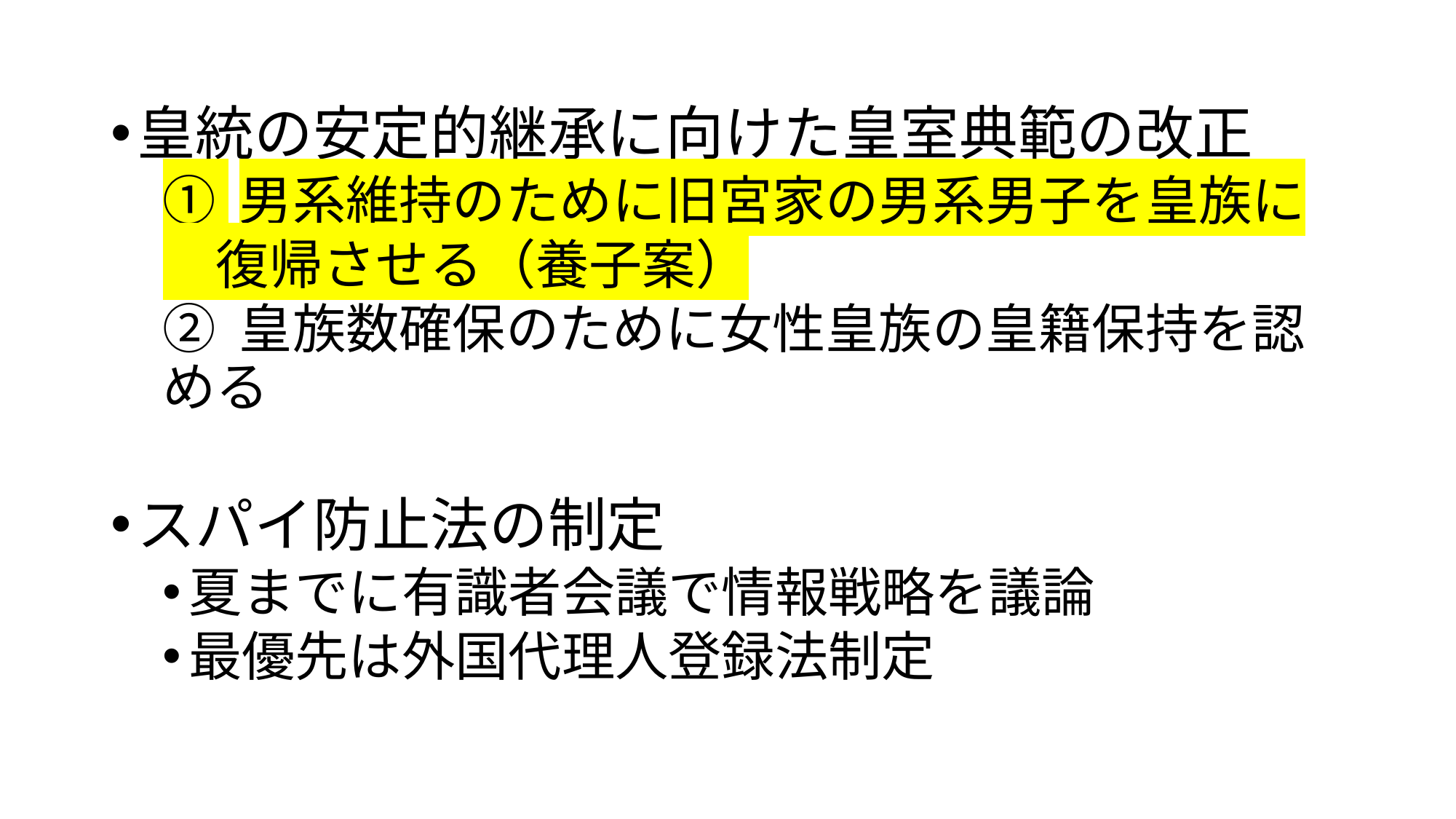

皇統の安定的継承に向けた皇室典範の改正
① 男系維持のために旧宮家の男系男子を皇族に
　復帰させる（養子案）
② 皇族数確保のために女性皇族の皇籍保持を認める

スパイ防止法の制定
夏までに有識者会議で情報戦略を議論
最優先は外国代理人登録法制定